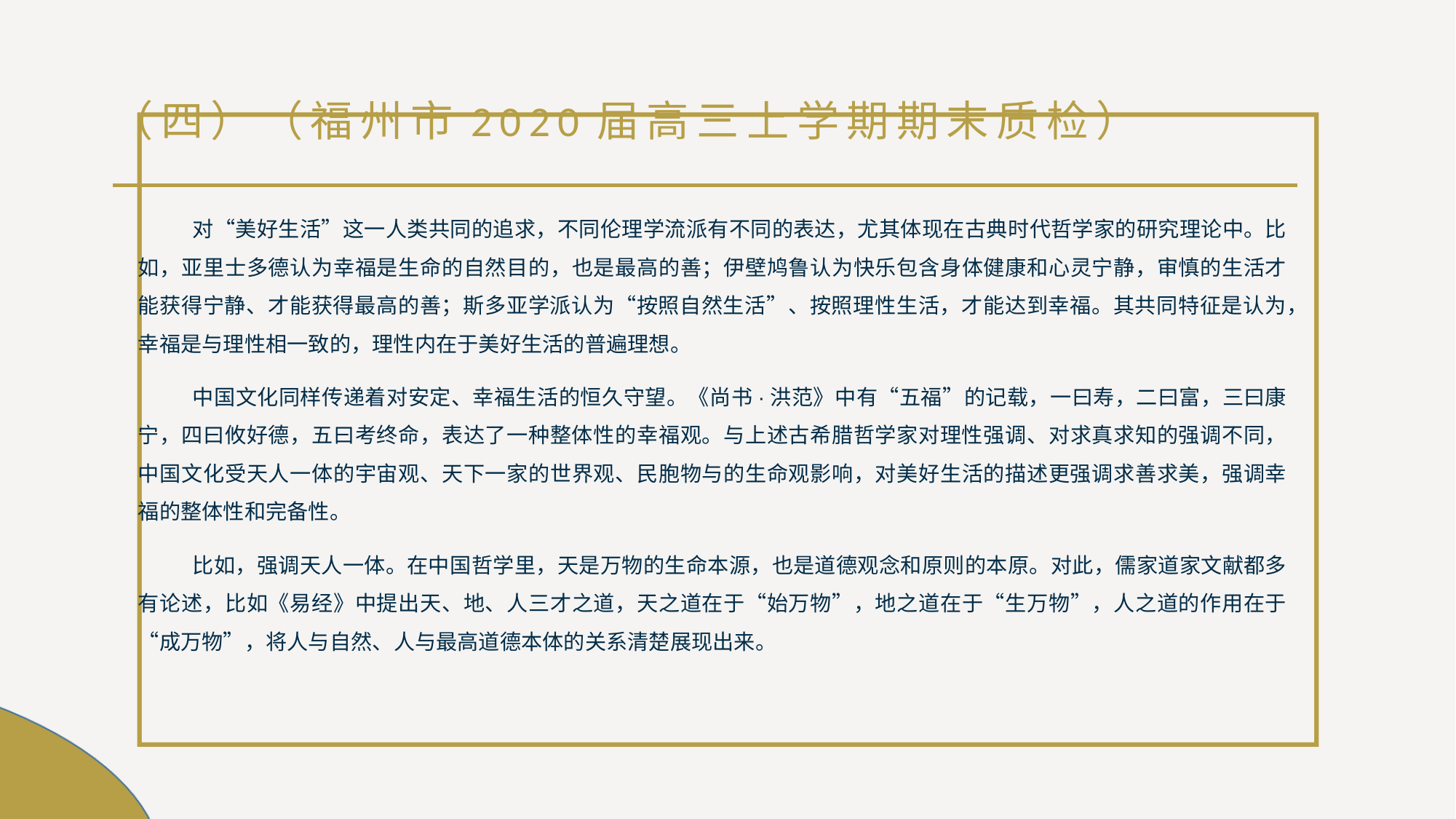

# （四）（福州市2020届高三上学期期末质检）
对“美好生活”这一人类共同的追求，不同伦理学流派有不同的表达，尤其体现在古典时代哲学家的研究理论中。比如，亚里士多德认为幸福是生命的自然目的，也是最高的善；伊壁鸠鲁认为快乐包含身体健康和心灵宁静，审慎的生活才能获得宁静、才能获得最高的善；斯多亚学派认为“按照自然生活”、按照理性生活，才能达到幸福。其共同特征是认为，幸福是与理性相一致的，理性内在于美好生活的普遍理想。
中国文化同样传递着对安定、幸福生活的恒久守望。《尚书·洪范》中有“五福”的记载，一曰寿，二曰富，三曰康宁，四曰攸好德，五曰考终命，表达了一种整体性的幸福观。与上述古希腊哲学家对理性强调、对求真求知的强调不同，中国文化受天人一体的宇宙观、天下一家的世界观、民胞物与的生命观影响，对美好生活的描述更强调求善求美，强调幸福的整体性和完备性。
比如，强调天人一体。在中国哲学里，天是万物的生命本源，也是道德观念和原则的本原。对此，儒家道家文献都多有论述，比如《易经》中提出天、地、人三才之道，天之道在于“始万物”，地之道在于“生万物”，人之道的作用在于“成万物”，将人与自然、人与最高道德本体的关系清楚展现出来。